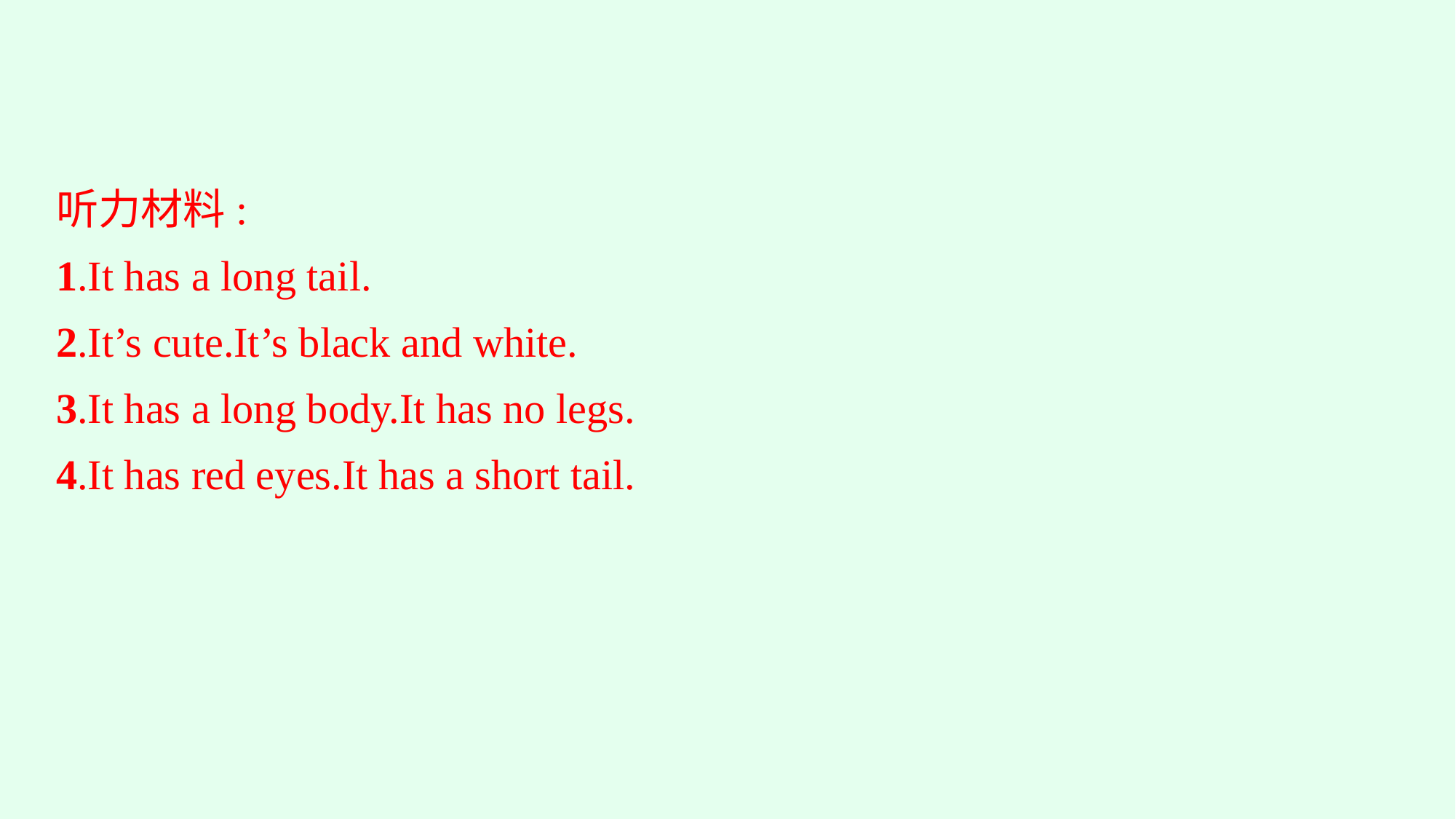

听力材料:
1.It has a long tail.
2.It’s cute.It’s black and white.
3.It has a long body.It has no legs.
4.It has red eyes.It has a short tail.